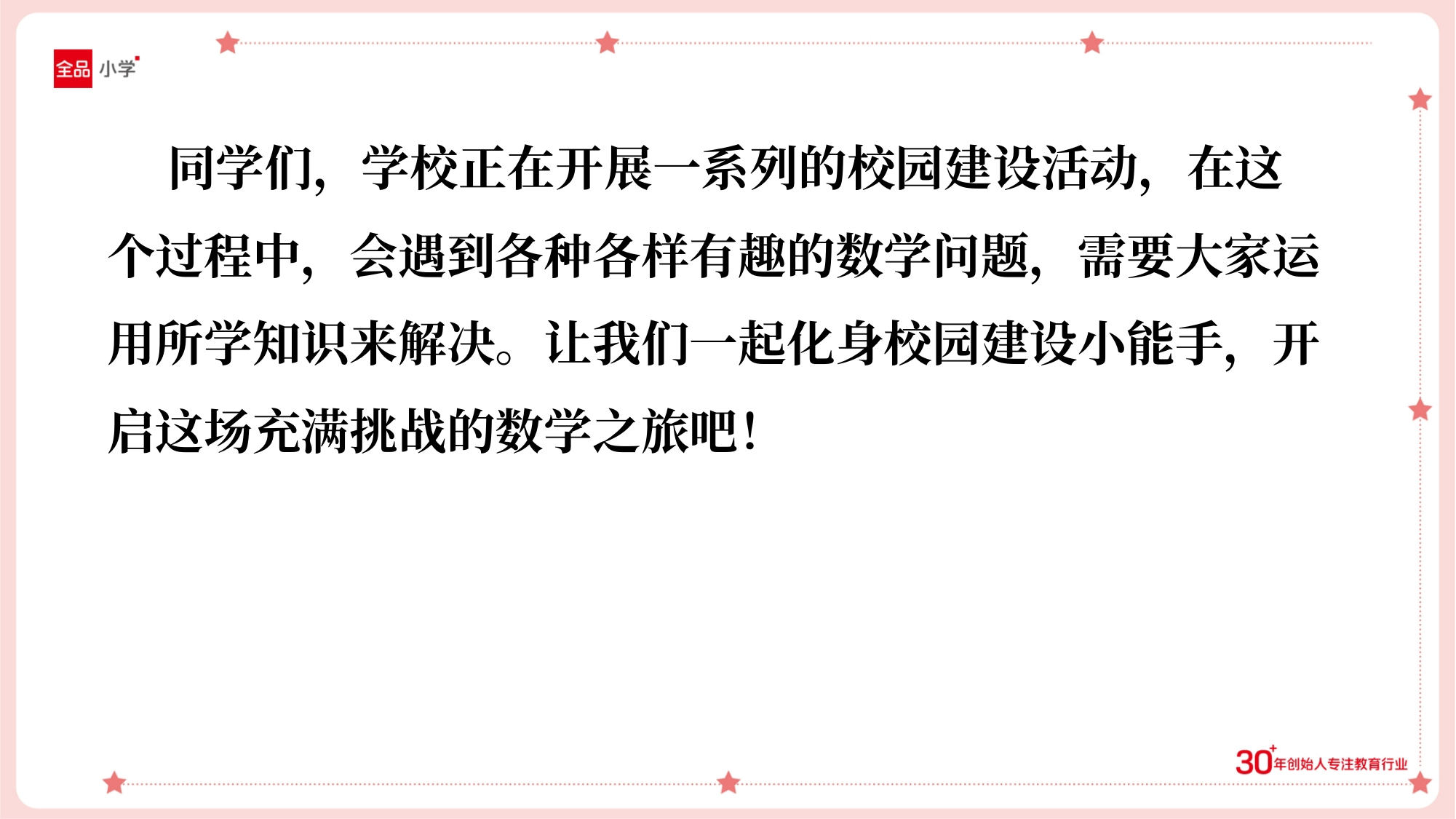

同学们，学校正在开展一系列的校园建设活动，在这
个过程中，会遇到各种各样有趣的数学问题，需要大家运
用所学知识来解决。让我们一起化身校园建设小能手，开
启这场充满挑战的数学之旅吧！